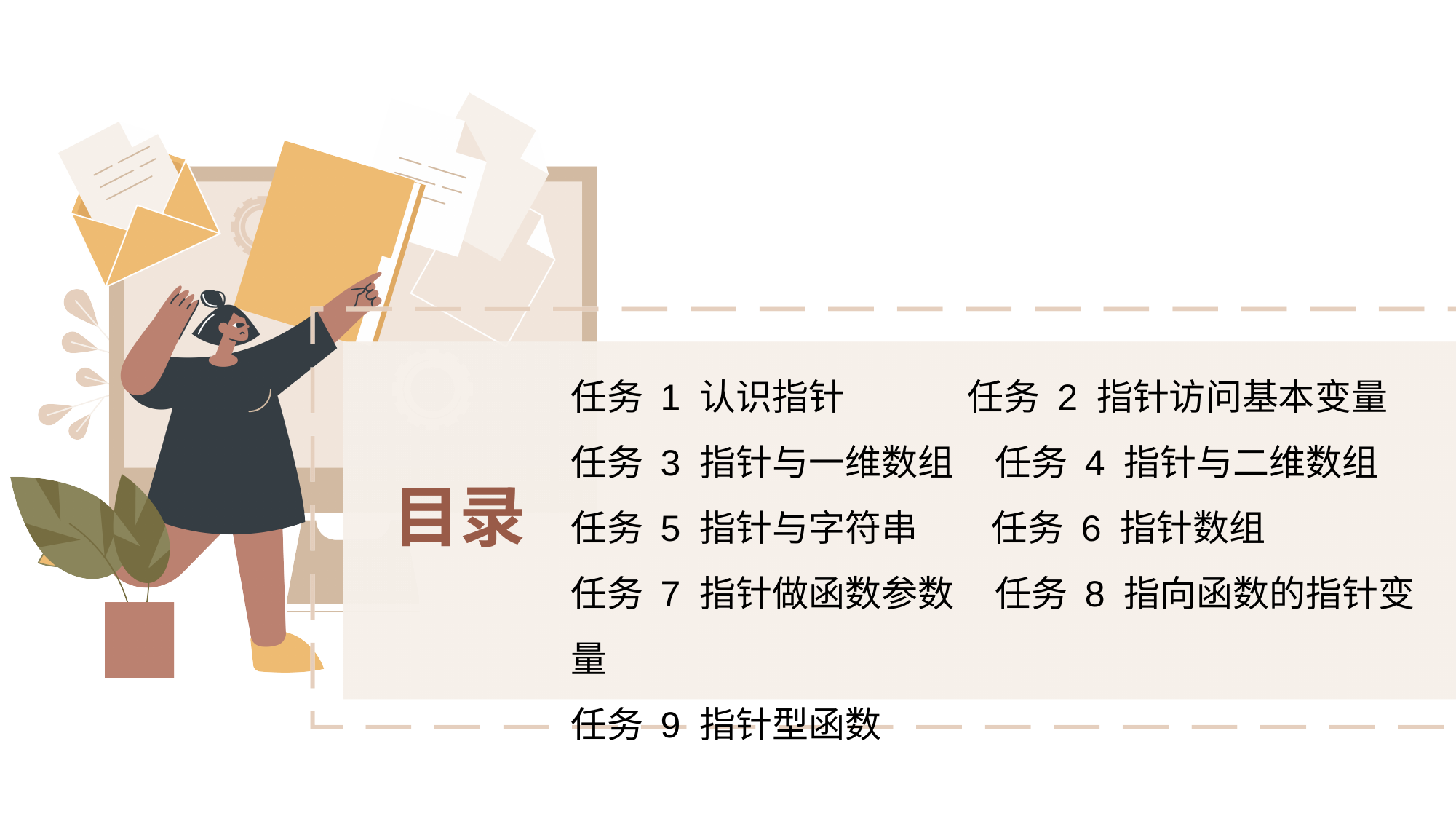

任务 1 认识指针               任务 2 指针访问基本变量
任务 3 指针与一维数组     任务 4 指针与二维数组
任务 5 指针与字符串         任务 6 指针数组
任务 7 指针做函数参数     任务 8 指向函数的指针变量
任务 9 指针型函数
目录